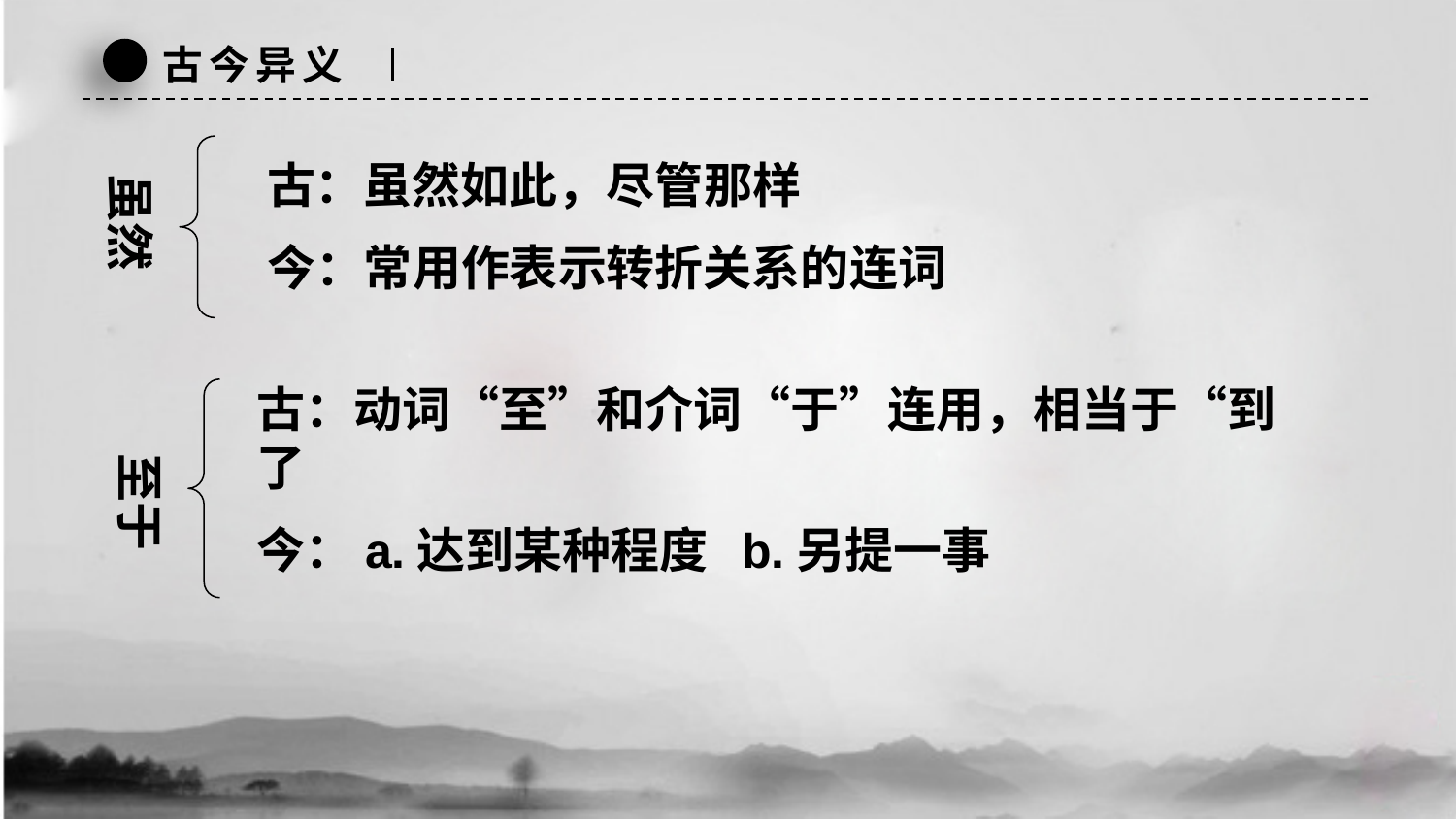

古今异义

古：虽然如此，尽管那样
今：常用作表示转折关系的连词
虽然
古：动词“至”和介词“于”连用，相当于“到了
今：a.达到某种程度  b.另提一事

至于